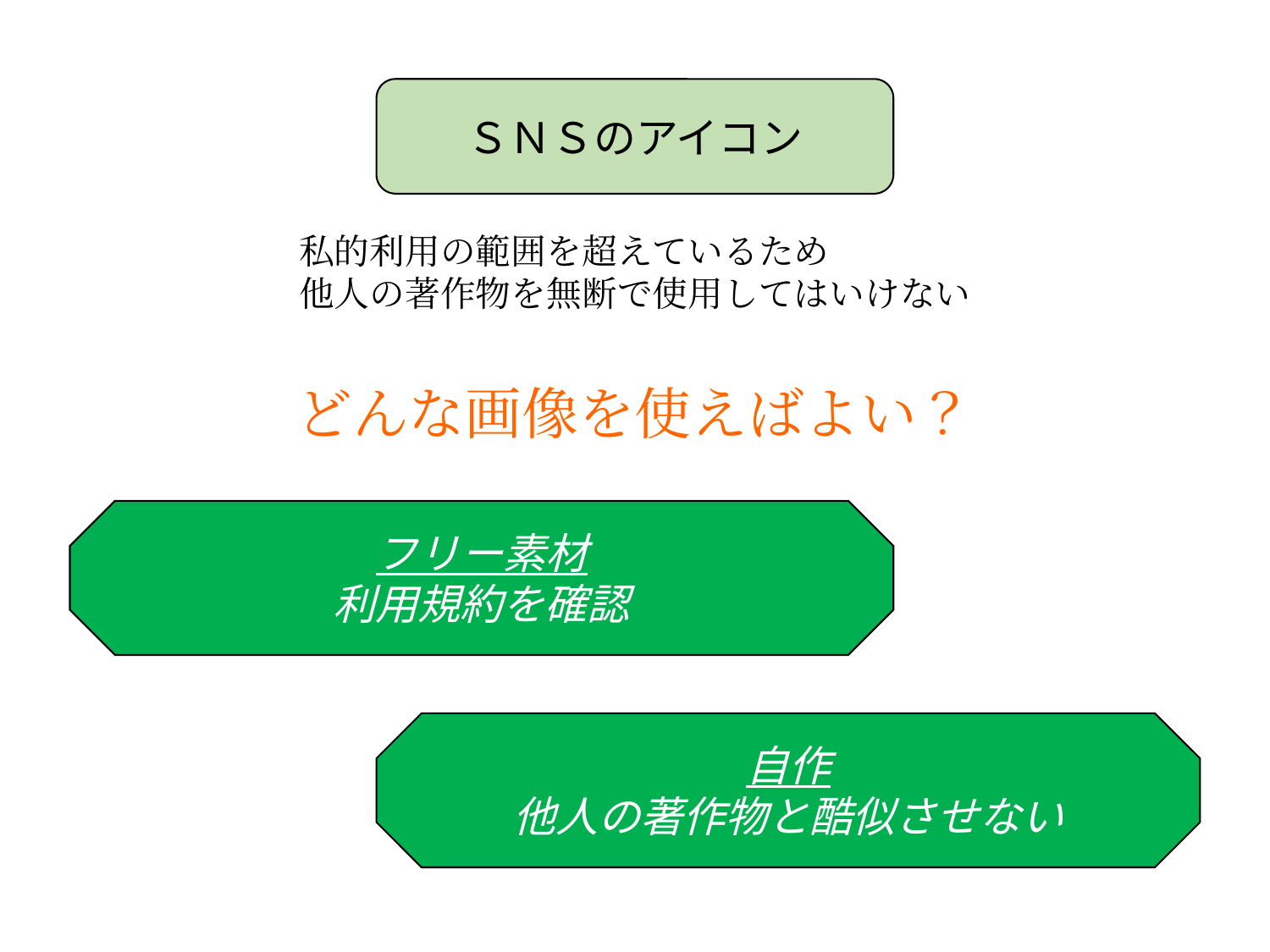

ＳＮＳのアイコン
私的利用の範囲を超えているため
他人の著作物を無断で使用してはいけない
どんな画像を使えばよい？
フリー素材
利用規約を確認
自作
他人の著作物と酷似させない